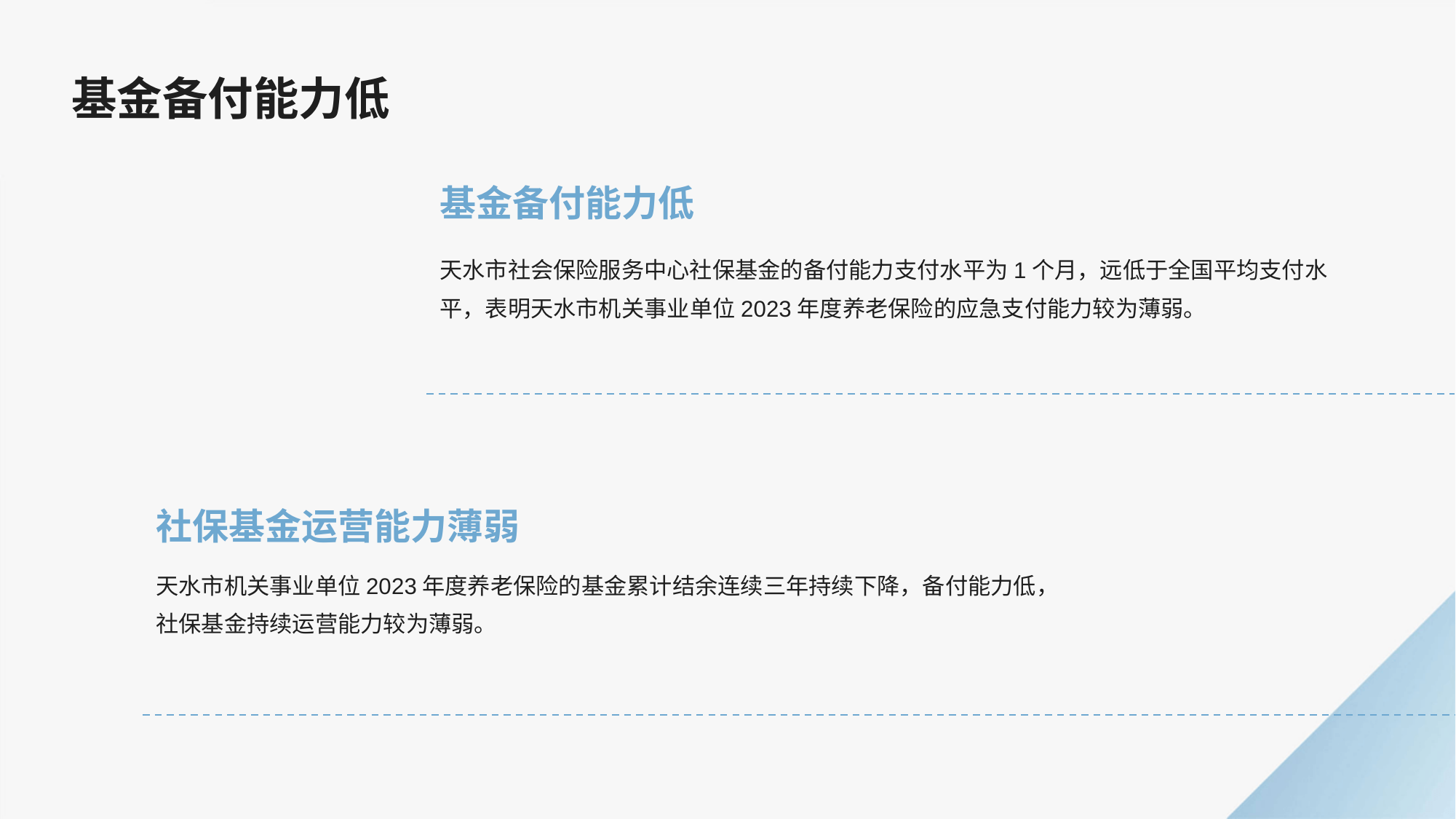

基金备付能力低
基金备付能力低
天水市社会保险服务中心社保基金的备付能力支付水平为1个月，远低于全国平均支付水平，表明天水市机关事业单位2023年度养老保险的应急支付能力较为薄弱。
社保基金运营能力薄弱
天水市机关事业单位2023年度养老保险的基金累计结余连续三年持续下降，备付能力低，社保基金持续运营能力较为薄弱。